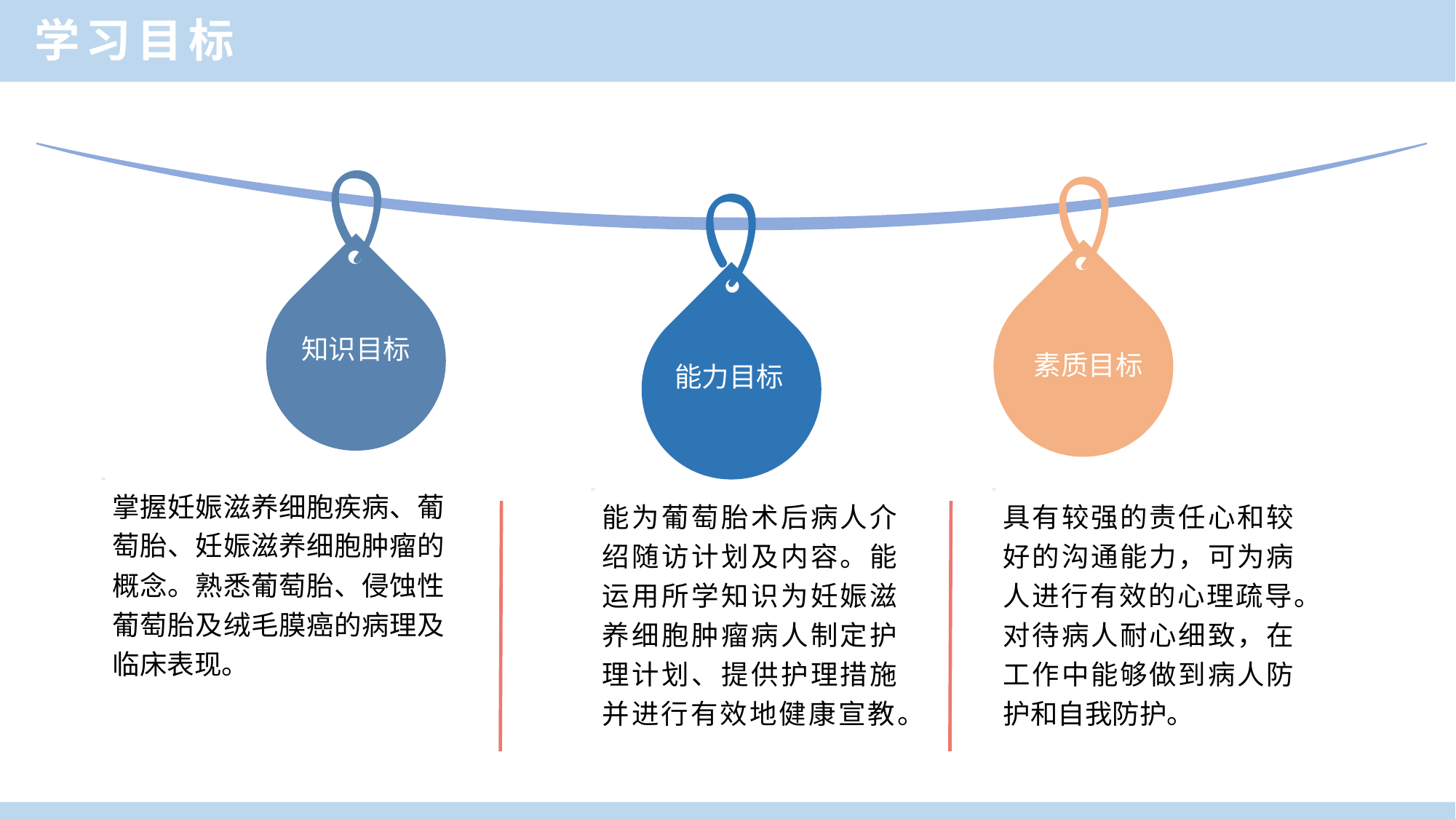

学习目标

知识目标

素质目标

能力目标
掌握妊娠滋养细胞疾病、葡萄胎、妊娠滋养细胞肿瘤的概念。熟悉葡萄胎、侵蚀性葡萄胎及绒毛膜癌的病理及临床表现。
能为葡萄胎术后病人介绍随访计划及内容。能运用所学知识为妊娠滋养细胞肿瘤病人制定护理计划、提供护理措施并进行有效地健康宣教。
具有较强的责任心和较好的沟通能力，可为病人进行有效的心理疏导。
对待病人耐心细致，在工作中能够做到病人防护和自我防护。